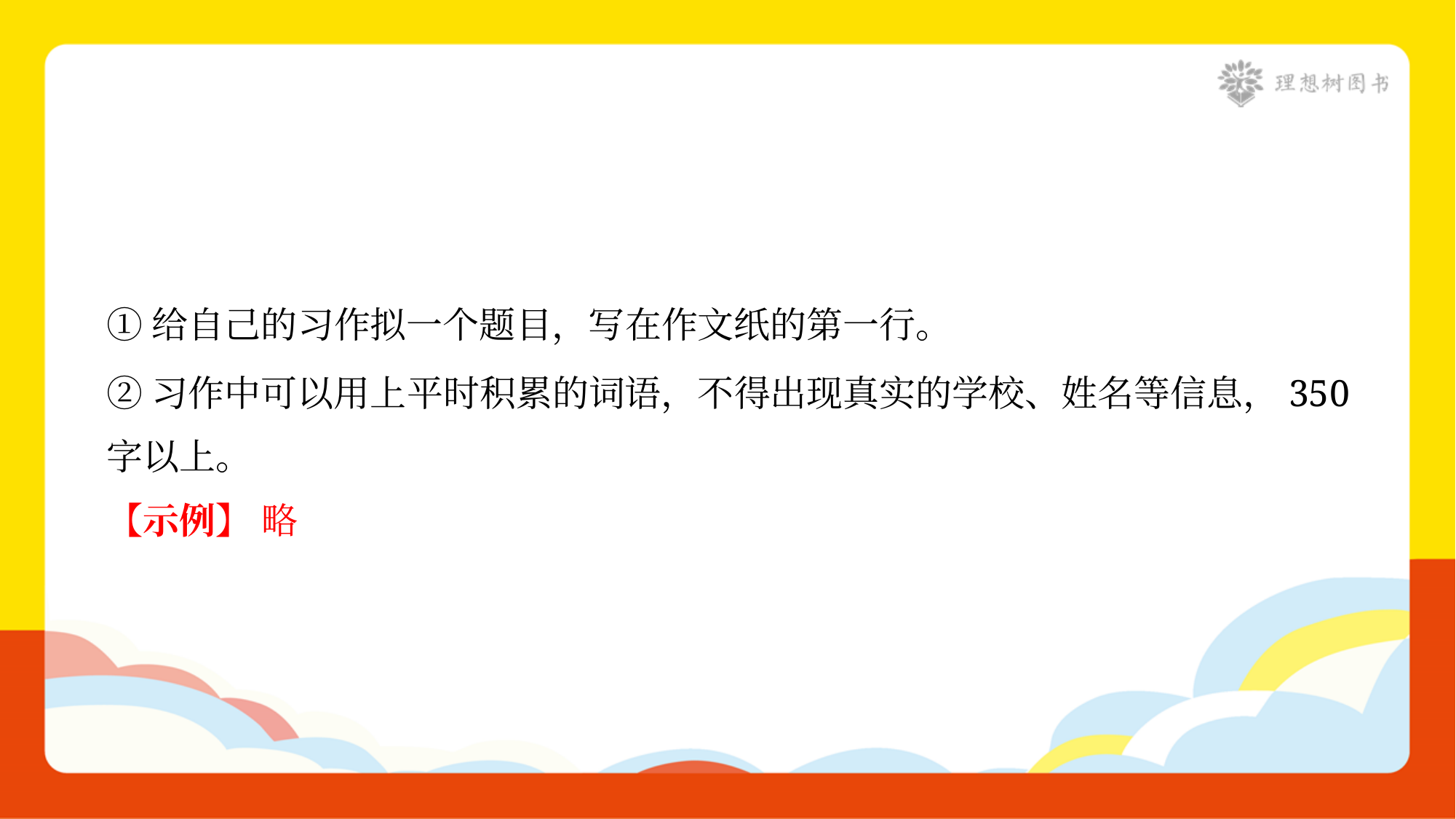

①给自己的习作拟一个题目，写在作文纸的第一行。
②习作中可以用上平时积累的词语，不得出现真实的学校、姓名等信息，350
字以上。
【示例】 略